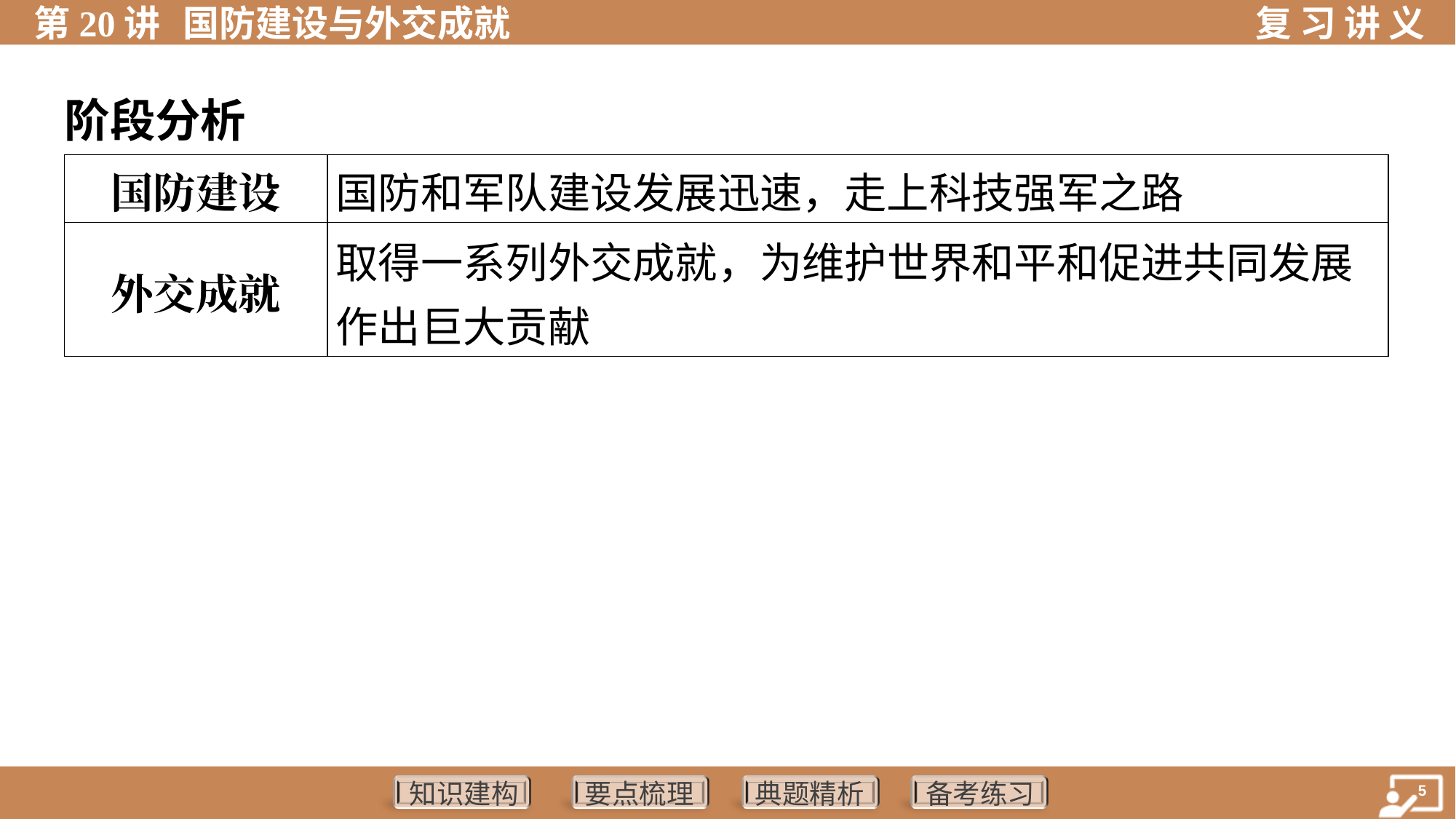

阶段分析
| 国防建设 | 国防和军队建设发展迅速，走上科技强军之路 |
| --- | --- |
| 外交成就 | 取得一系列外交成就，为维护世界和平和促进共同发展 作出巨大贡献 |